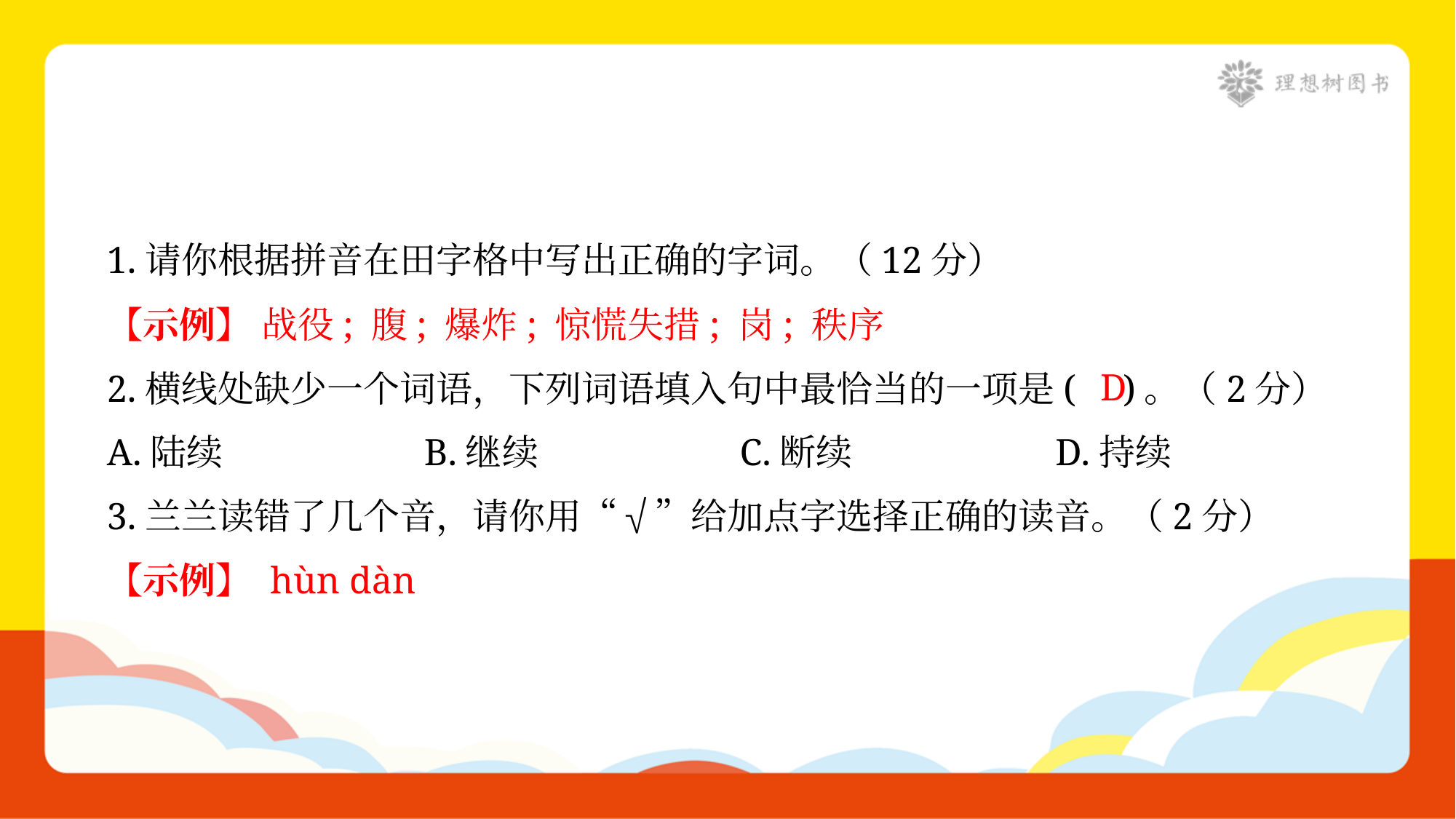

1.请你根据拼音在田字格中写出正确的字词。（12分）
【示例】 战役; 腹; 爆炸; 惊慌失措; 岗; 秩序
D
2.横线处缺少一个词语，下列词语填入句中最恰当的一项是(     )。（2分）
A.陆续	B.继续	C.断续	D.持续
3.兰兰读错了几个音，请你用“√”给加点字选择正确的读音。（2分）
【示例】 hùn dàn